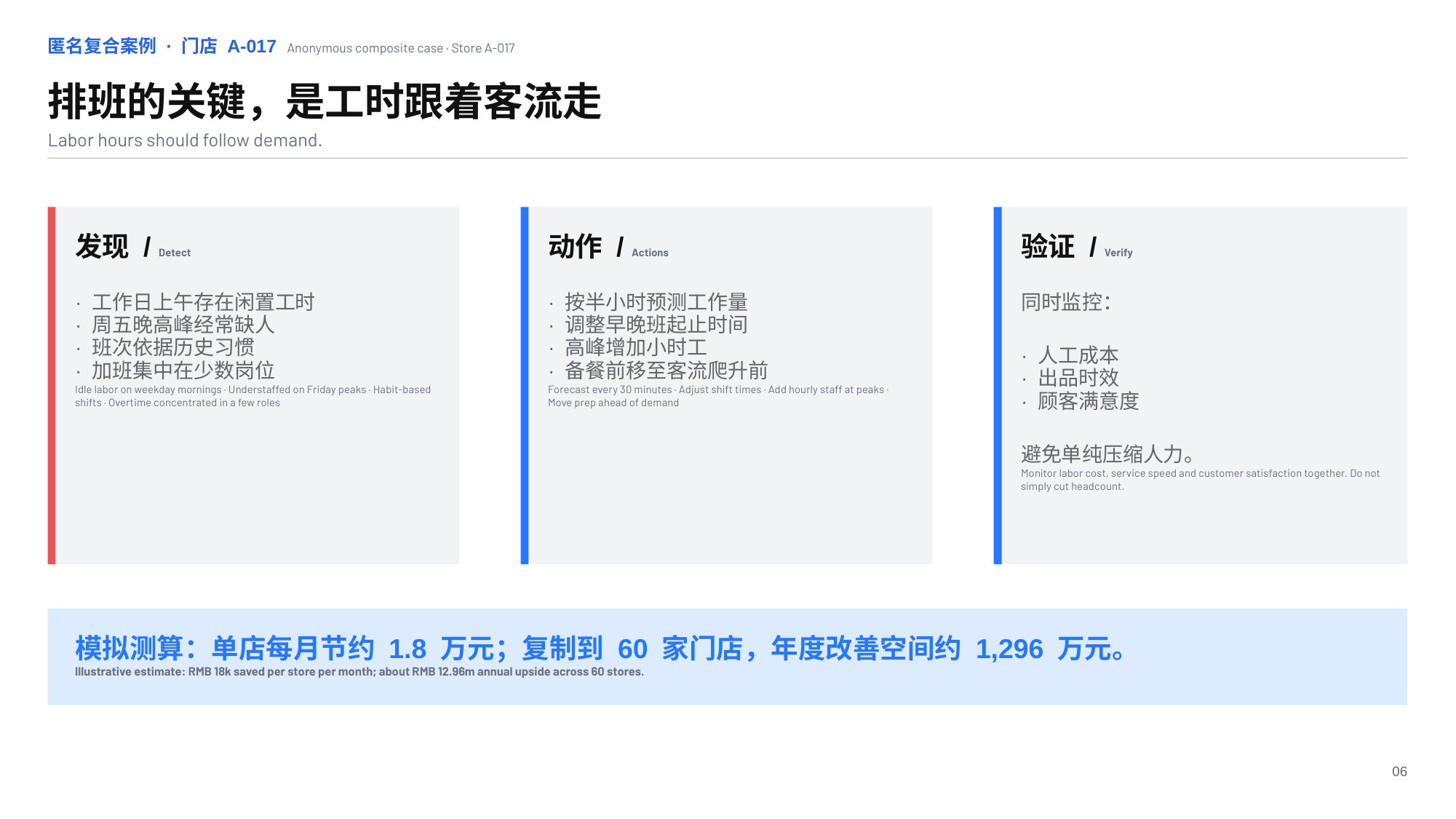

匿名复合案例 · 门店 A-017  Anonymous composite case · Store A-017
排班的关键，是工时跟着客流走
Labor hours should follow demand.

发现 / Detect
动作 / Actions
验证 / Verify
· 工作日上午存在闲置工时
· 周五晚高峰经常缺人
· 班次依据历史习惯
· 加班集中在少数岗位
Idle labor on weekday mornings · Understaffed on Friday peaks · Habit-based shifts · Overtime concentrated in a few roles
· 按半小时预测工作量
· 调整早晚班起止时间
· 高峰增加小时工
· 备餐前移至客流爬升前
Forecast every 30 minutes · Adjust shift times · Add hourly staff at peaks · Move prep ahead of demand
同时监控：

· 人工成本
· 出品时效
· 顾客满意度

避免单纯压缩人力。
Monitor labor cost, service speed and customer satisfaction together. Do not simply cut headcount.

模拟测算：单店每月节约 1.8 万元；复制到 60 家门店，年度改善空间约 1,296 万元。
Illustrative estimate: RMB 18k saved per store per month; about RMB 12.96m annual upside across 60 stores.
06